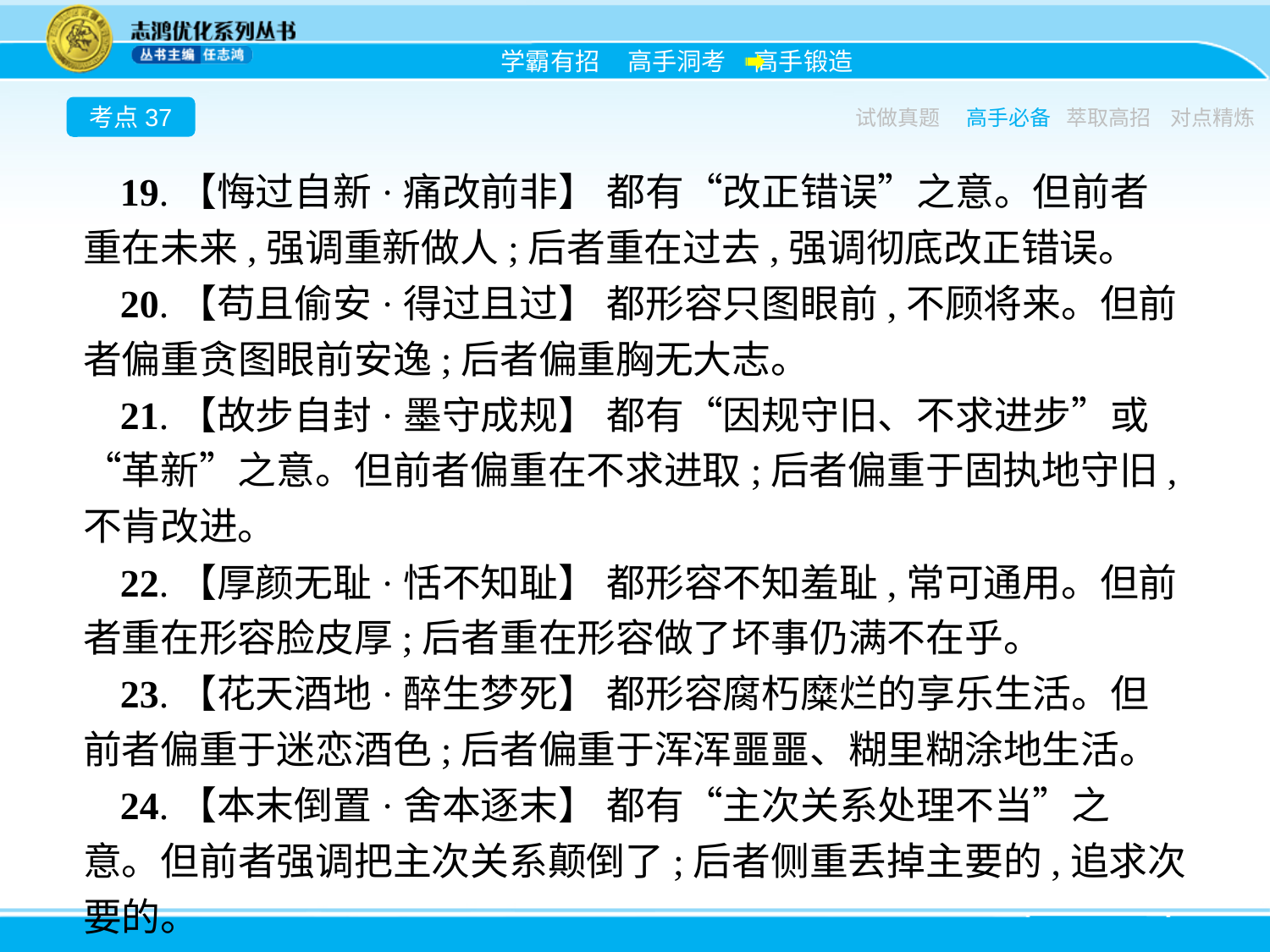

考点37
试做真题
高手必备
萃取高招
对点精炼
19.【悔过自新·痛改前非】 都有“改正错误”之意。但前者重在未来,强调重新做人;后者重在过去,强调彻底改正错误。
20.【苟且偷安·得过且过】 都形容只图眼前,不顾将来。但前者偏重贪图眼前安逸;后者偏重胸无大志。
21.【故步自封·墨守成规】 都有“因规守旧、不求进步”或“革新”之意。但前者偏重在不求进取;后者偏重于固执地守旧,不肯改进。
22.【厚颜无耻·恬不知耻】 都形容不知羞耻,常可通用。但前者重在形容脸皮厚;后者重在形容做了坏事仍满不在乎。
23.【花天酒地·醉生梦死】 都形容腐朽糜烂的享乐生活。但前者偏重于迷恋酒色;后者偏重于浑浑噩噩、糊里糊涂地生活。
24.【本末倒置·舍本逐末】 都有“主次关系处理不当”之意。但前者强调把主次关系颠倒了;后者侧重丢掉主要的,追求次要的。